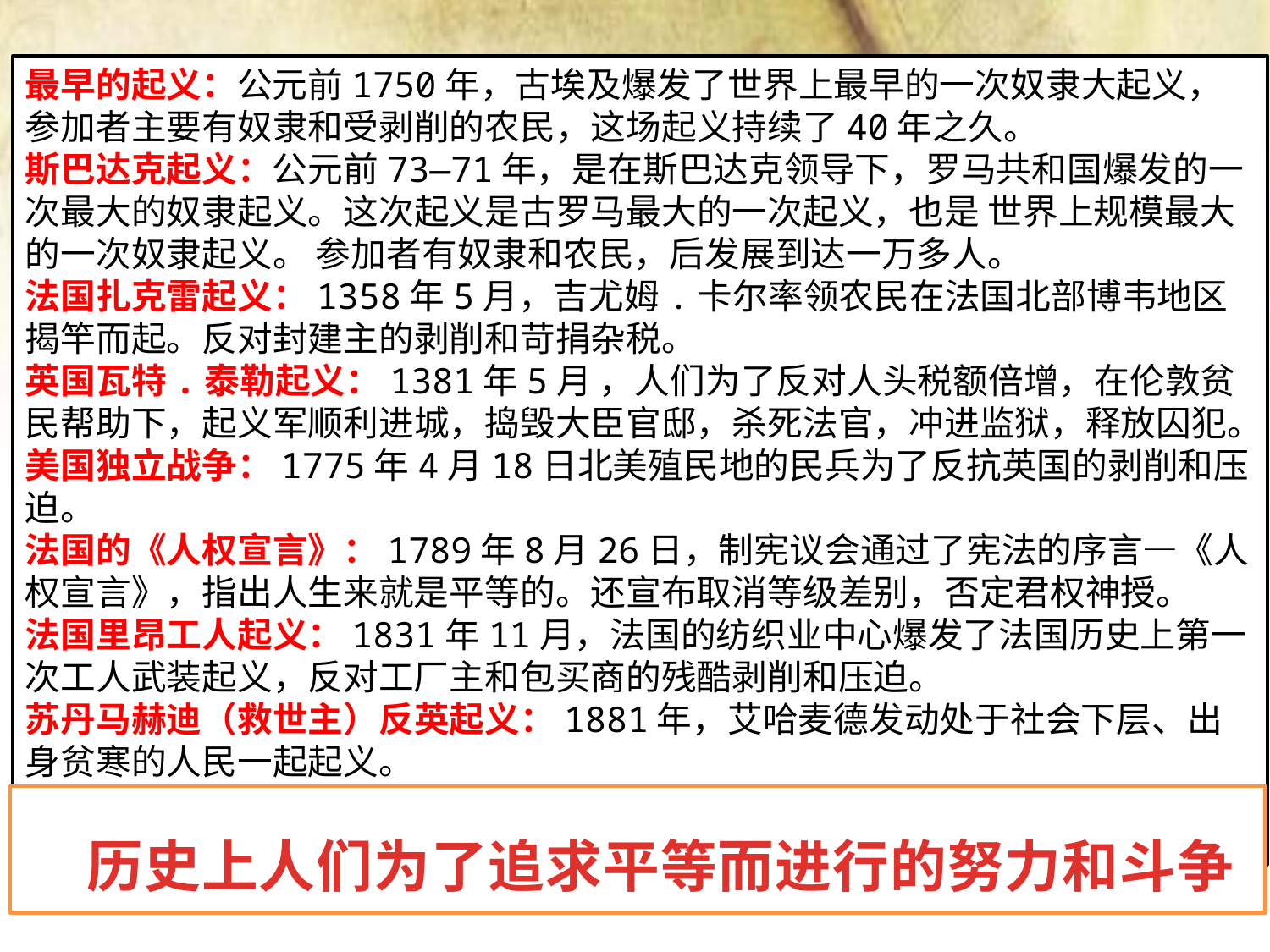

最早的起义：公元前1750年，古埃及爆发了世界上最早的一次奴隶大起义，参加者主要有奴隶和受剥削的农民，这场起义持续了40年之久。
斯巴达克起义：公元前73—71年，是在斯巴达克领导下，罗马共和国爆发的一次最大的奴隶起义。这次起义是古罗马最大的一次起义，也是 世界上规模最大的一次奴隶起义。 参加者有奴隶和农民，后发展到达一万多人。
法国扎克雷起义：1358年5月，吉尤姆.卡尔率领农民在法国北部博韦地区揭竿而起。反对封建主的剥削和苛捐杂税。
英国瓦特.泰勒起义：1381年5月 ，人们为了反对人头税额倍增，在伦敦贫民帮助下，起义军顺利进城，捣毁大臣官邸，杀死法官，冲进监狱，释放囚犯。
美国独立战争：1775年4月18日北美殖民地的民兵为了反抗英国的剥削和压迫。
法国的《人权宣言》：1789年8月26日，制宪议会通过了宪法的序言—《人权宣言》，指出人生来就是平等的。还宣布取消等级差别，否定君权神授。
法国里昂工人起义：1831年11月，法国的纺织业中心爆发了法国历史上第一次工人武装起义，反对工厂主和包买商的残酷剥削和压迫。
苏丹马赫迪（救世主）反英起义：1881年，艾哈麦德发动处于社会下层、出身贫寒的人民一起起义。

 历史上人们为了追求平等而进行的努力和斗争